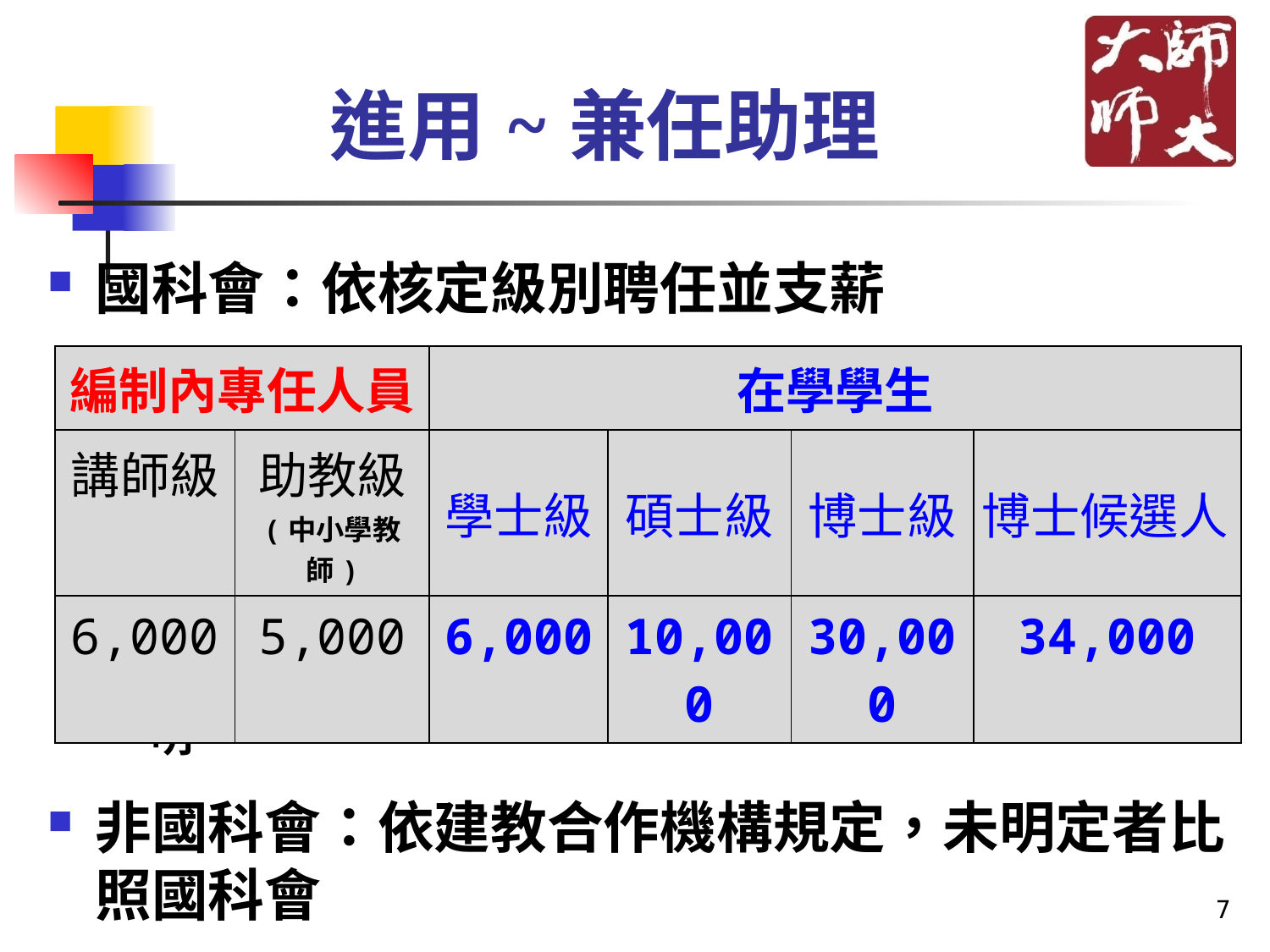

# 進用~兼任助理
國科會：依核定級別聘任並支薪

編制內人員：附聘書(在職證明)
在學學生：附學生證(含該學期註冊章)、博士候選人證明
非國科會：依建教合作機構規定，未明定者比照國科會
| 編制內專任人員 |  | 在學學生 |  |  |  |
| --- | --- | --- | --- | --- | --- |
| 講師級 | 助教級 (中小學教師) | 學士級 | 碩士級 | 博士級 | 博士候選人 |
| 6,000 | 5,000 | 6,000 | 10,000 | 30,000 | 34,000 |
7